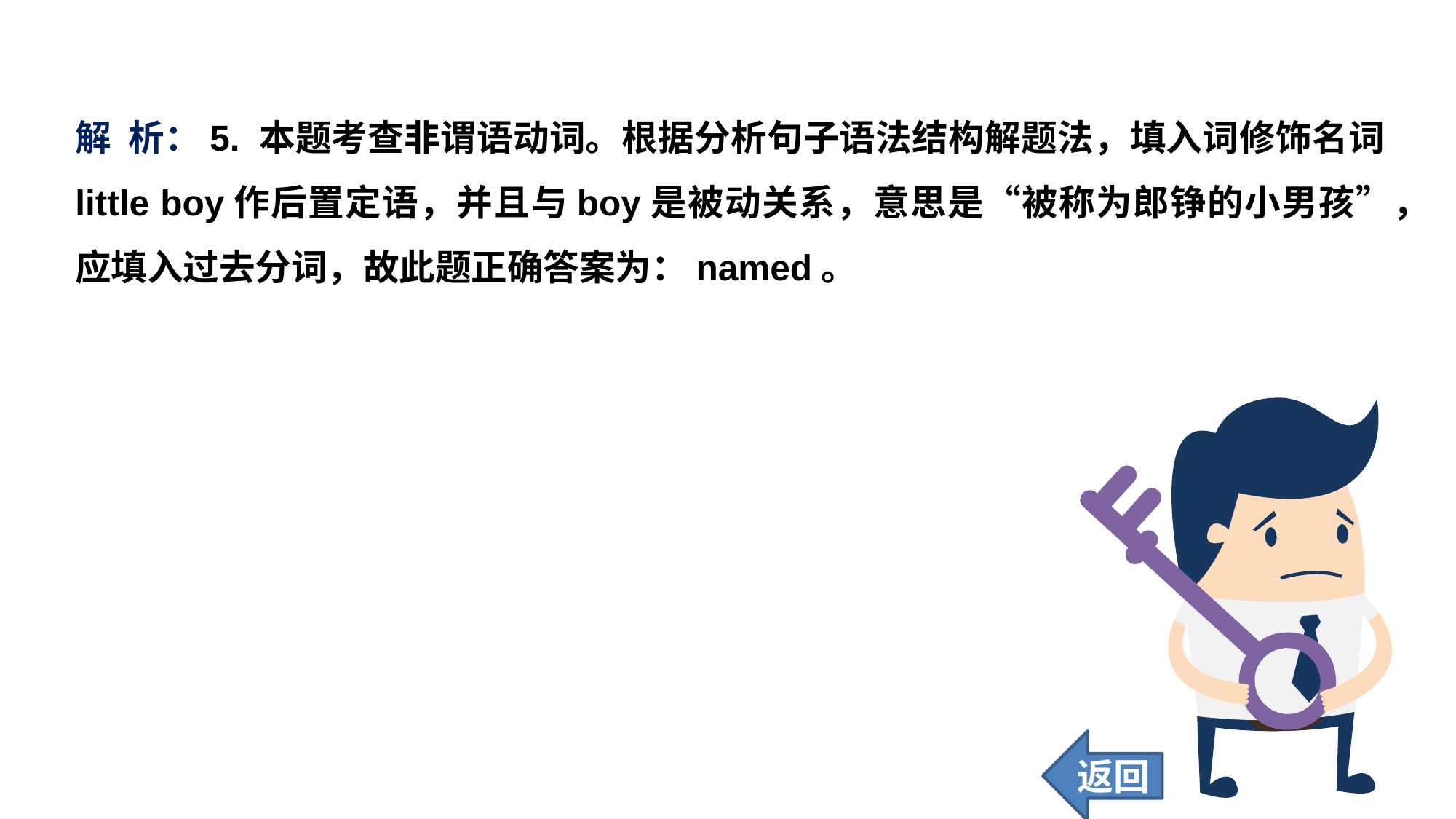

解  析：5. 本题考查非谓语动词。根据分析句子语法结构解题法，填入词修饰名词little boy作后置定语，并且与boy是被动关系，意思是“被称为郎铮的小男孩”，应填入过去分词，故此题正确答案为：named。

返回
187